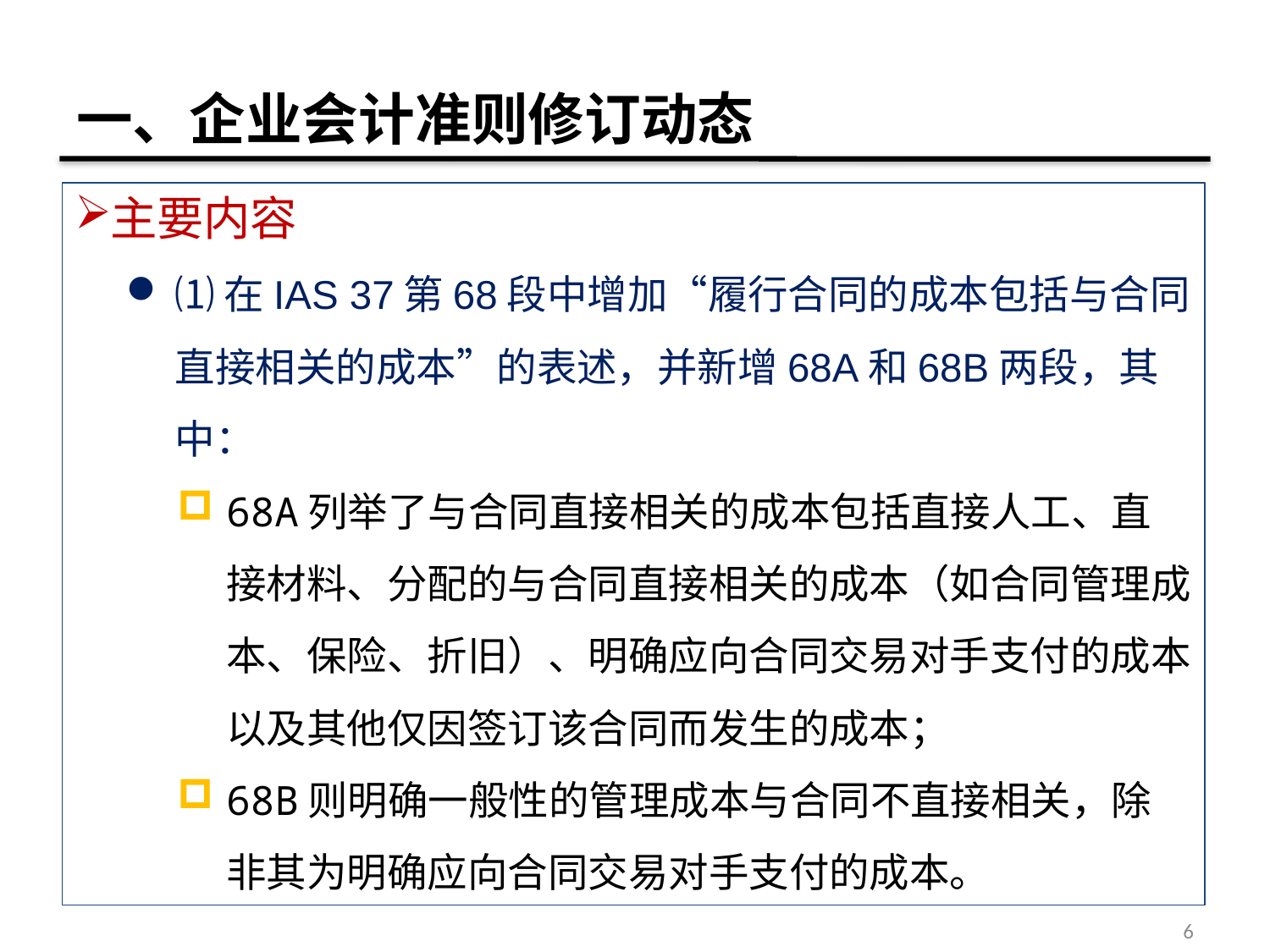

# 一、企业会计准则修订动态
主要内容
⑴在IAS 37第68段中增加“履行合同的成本包括与合同直接相关的成本”的表述，并新增68A和68B两段，其中：
68A列举了与合同直接相关的成本包括直接人工、直接材料、分配的与合同直接相关的成本（如合同管理成本、保险、折旧）、明确应向合同交易对手支付的成本以及其他仅因签订该合同而发生的成本；
68B则明确一般性的管理成本与合同不直接相关，除非其为明确应向合同交易对手支付的成本。
6